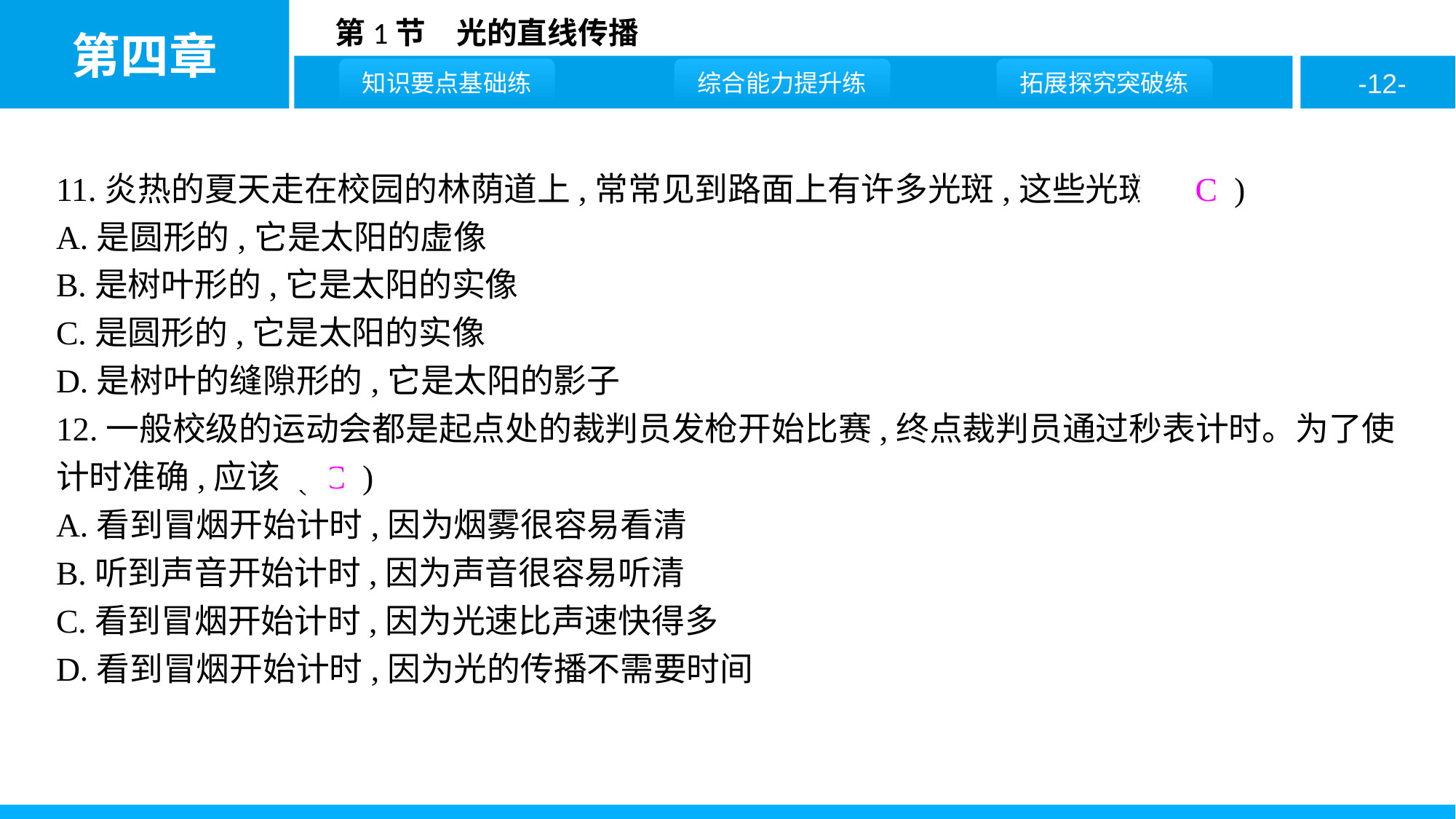

11.炎热的夏天走在校园的林荫道上,常常见到路面上有许多光斑,这些光斑 (  C  )
A.是圆形的,它是太阳的虚像
B.是树叶形的,它是太阳的实像
C.是圆形的,它是太阳的实像
D.是树叶的缝隙形的,它是太阳的影子
12.一般校级的运动会都是起点处的裁判员发枪开始比赛,终点裁判员通过秒表计时。为了使计时准确,应该 (  C  )
A.看到冒烟开始计时,因为烟雾很容易看清
B.听到声音开始计时,因为声音很容易听清
C.看到冒烟开始计时,因为光速比声速快得多
D.看到冒烟开始计时,因为光的传播不需要时间